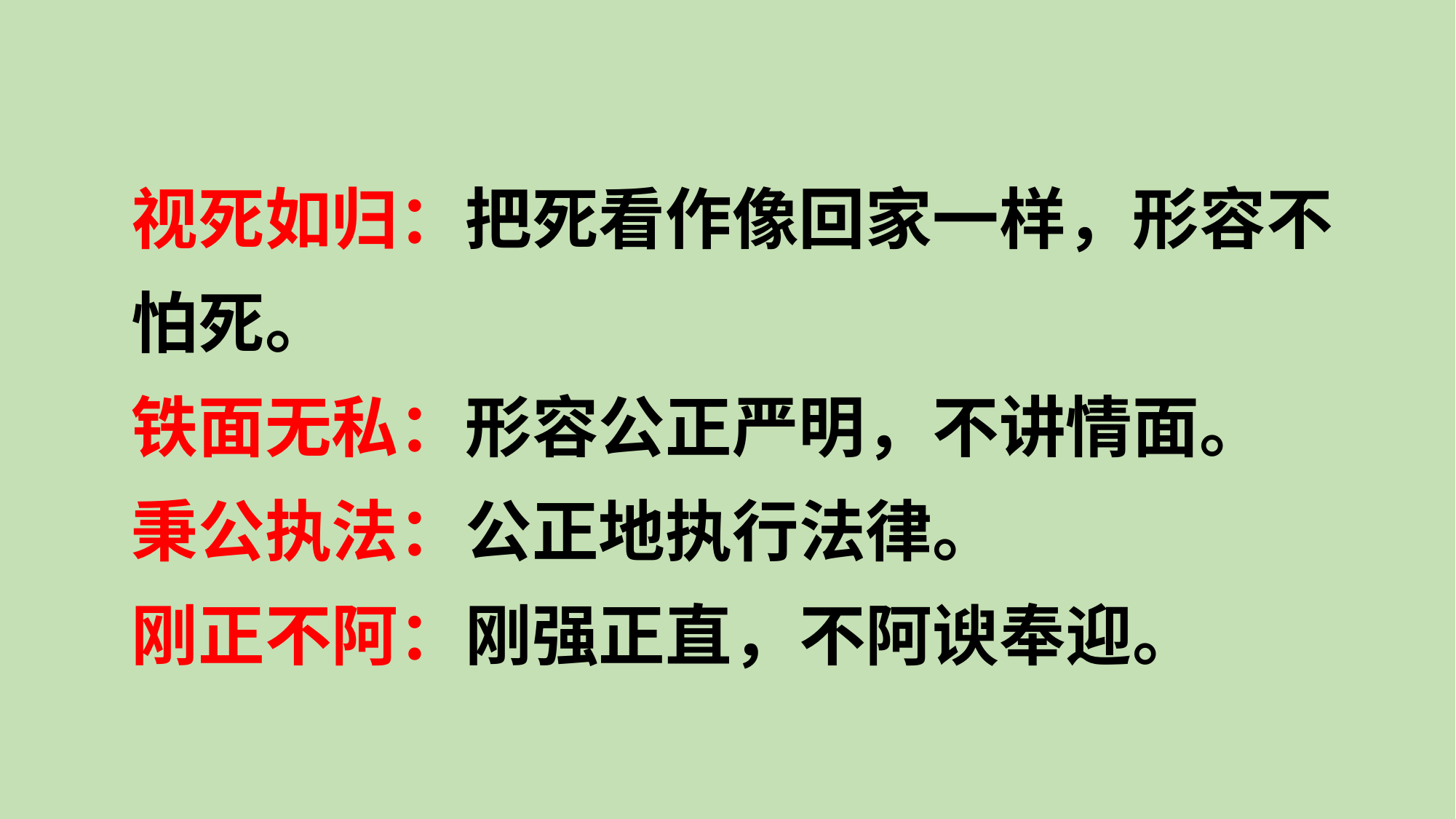

视死如归：把死看作像回家一样，形容不怕死。
铁面无私：形容公正严明，不讲情面。
秉公执法：公正地执行法律。
刚正不阿：刚强正直，不阿谀奉迎。